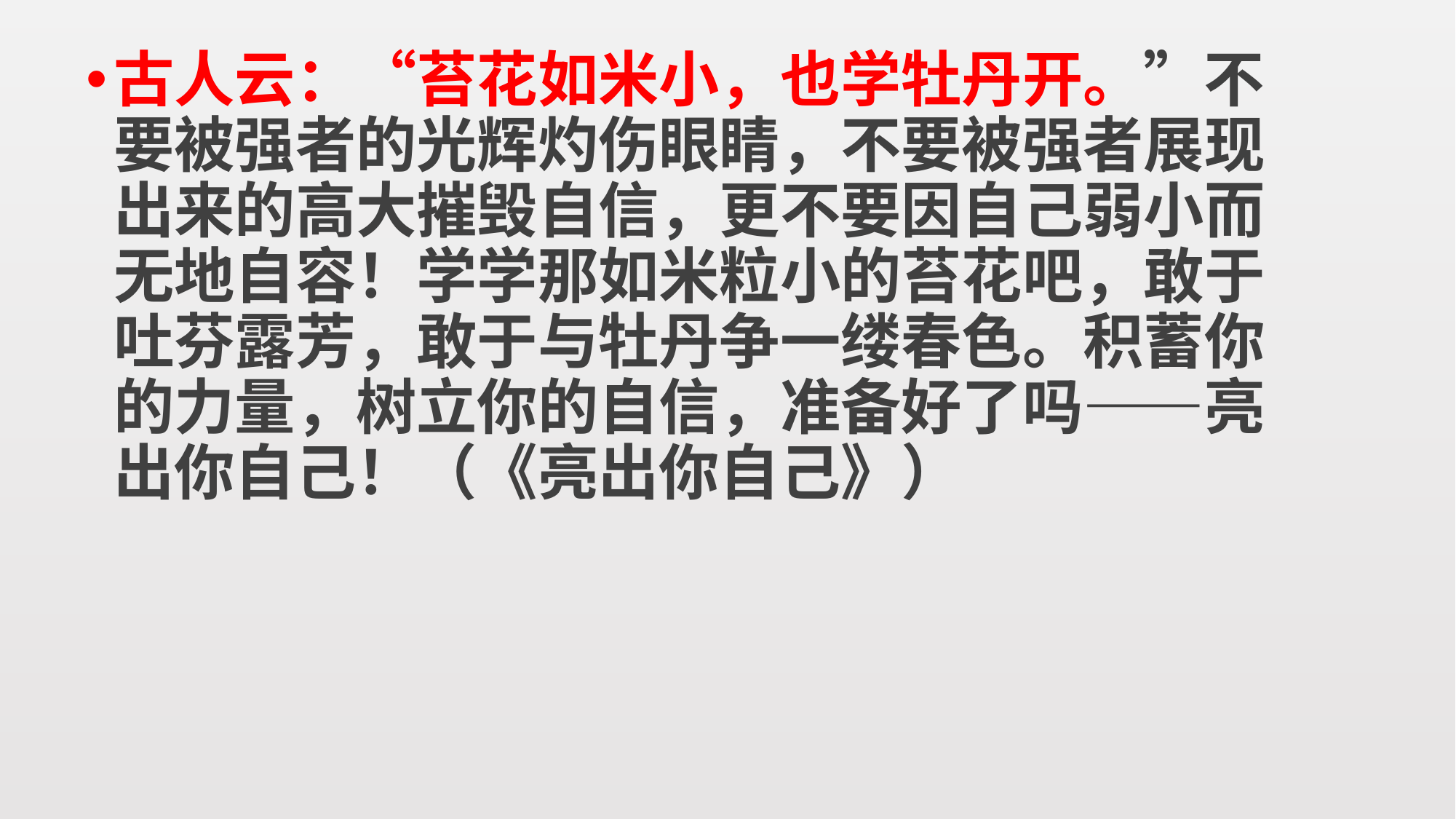

古人云：“苔花如米小，也学牡丹开。”不要被强者的光辉灼伤眼睛，不要被强者展现出来的高大摧毁自信，更不要因自己弱小而无地自容！学学那如米粒小的苔花吧，敢于吐芬露芳，敢于与牡丹争一缕春色。积蓄你的力量，树立你的自信，准备好了吗——亮出你自己！（《亮出你自己》）